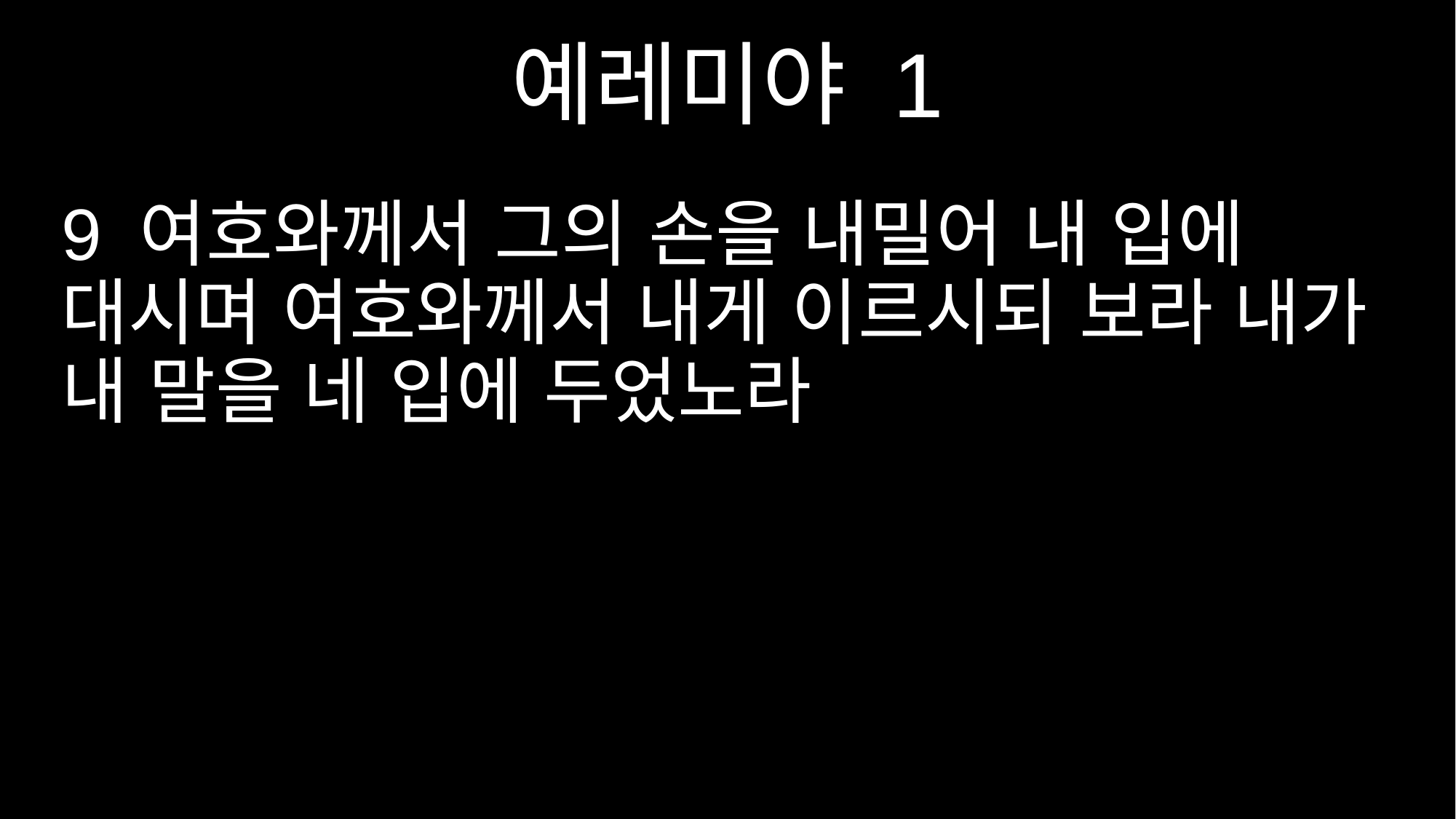

예레미야 1
9 여호와께서 그의 손을 내밀어 내 입에 대시며 여호와께서 내게 이르시되 보라 내가 내 말을 네 입에 두었노라